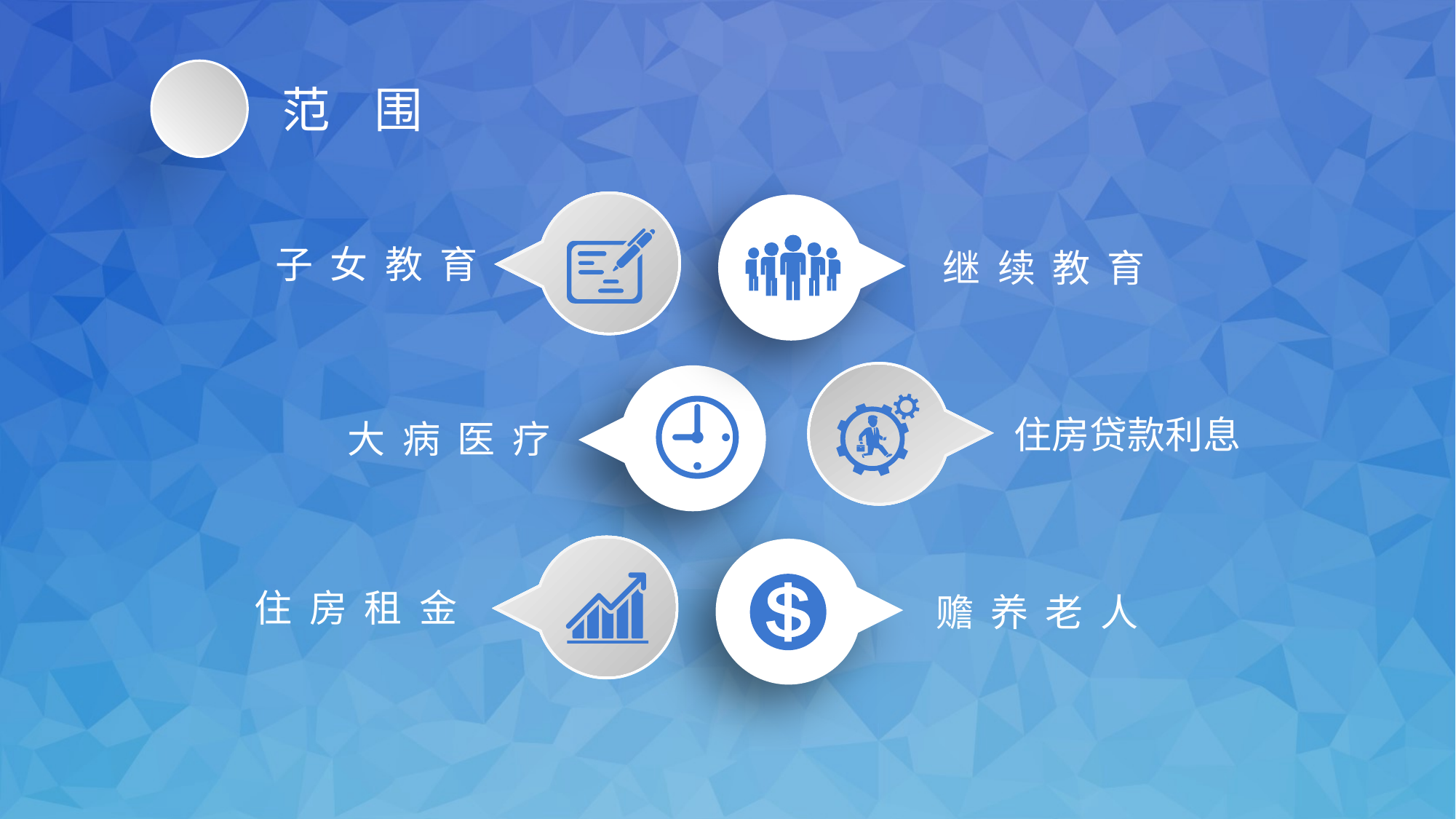

范    围

子  女  教  育

继  续  教  育

住房贷款利息
大  病  医  疗

住  房  租  金
赡  养  老  人